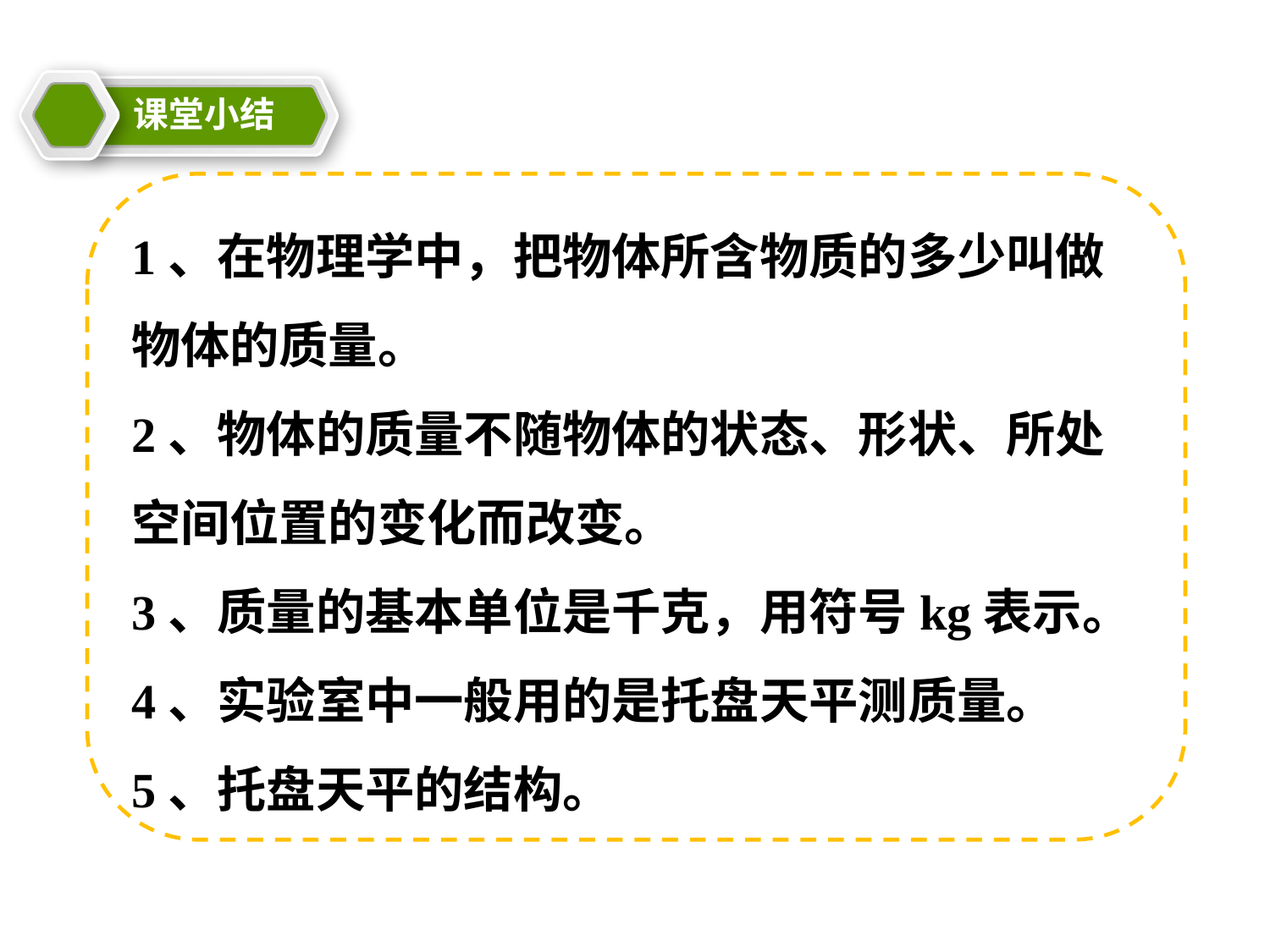

课堂小结
教学目标

1、在物理学中，把物体所含物质的多少叫做物体的质量。
2、物体的质量不随物体的状态、形状、所处空间位置的变化而改变。
3、质量的基本单位是千克，用符号kg表示。
4、实验室中一般用的是托盘天平测质量。
5、托盘天平的结构。